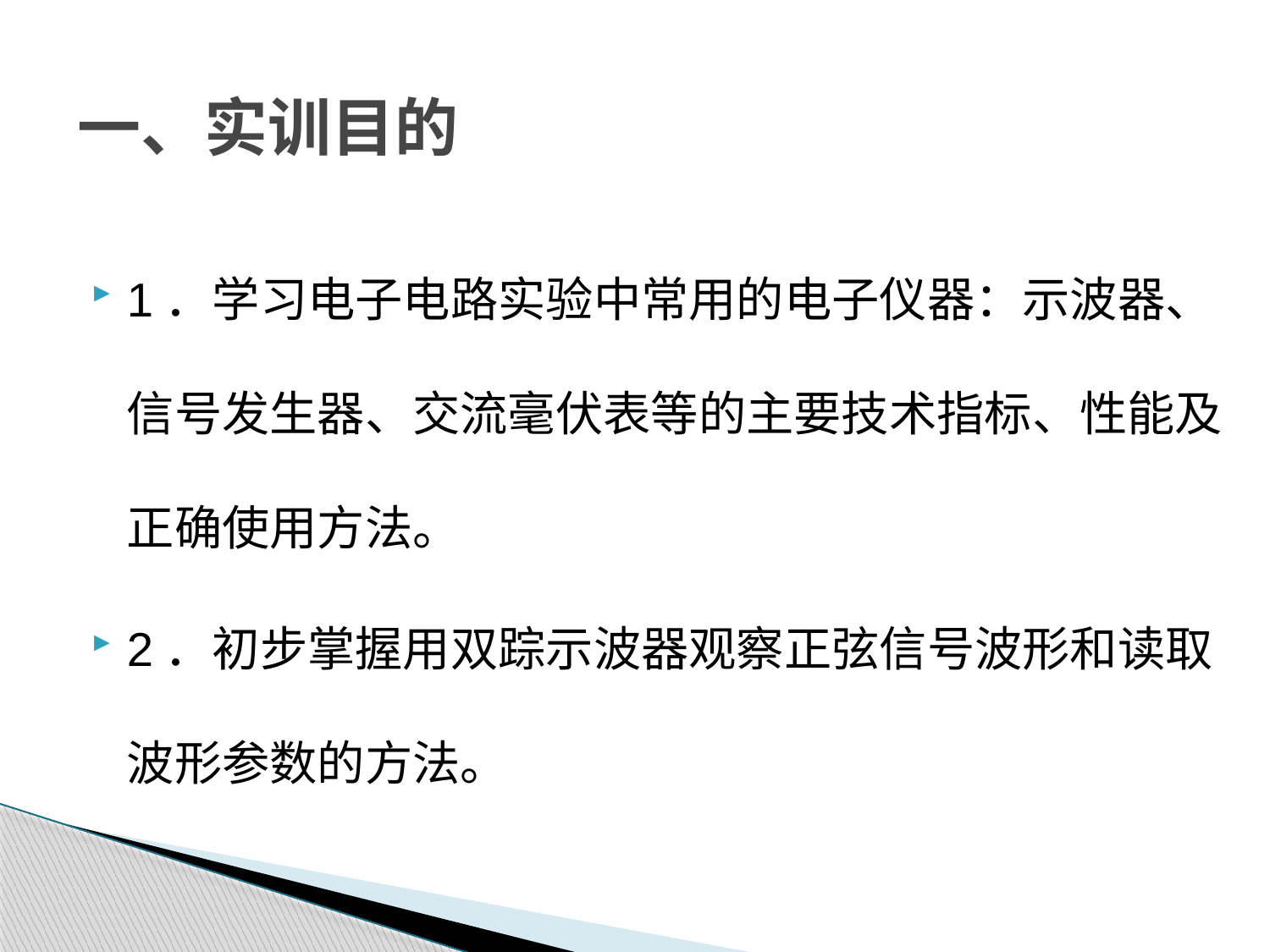

# 一、实训目的
1．学习电子电路实验中常用的电子仪器：示波器、信号发生器、交流毫伏表等的主要技术指标、性能及正确使用方法。
2．初步掌握用双踪示波器观察正弦信号波形和读取波形参数的方法。